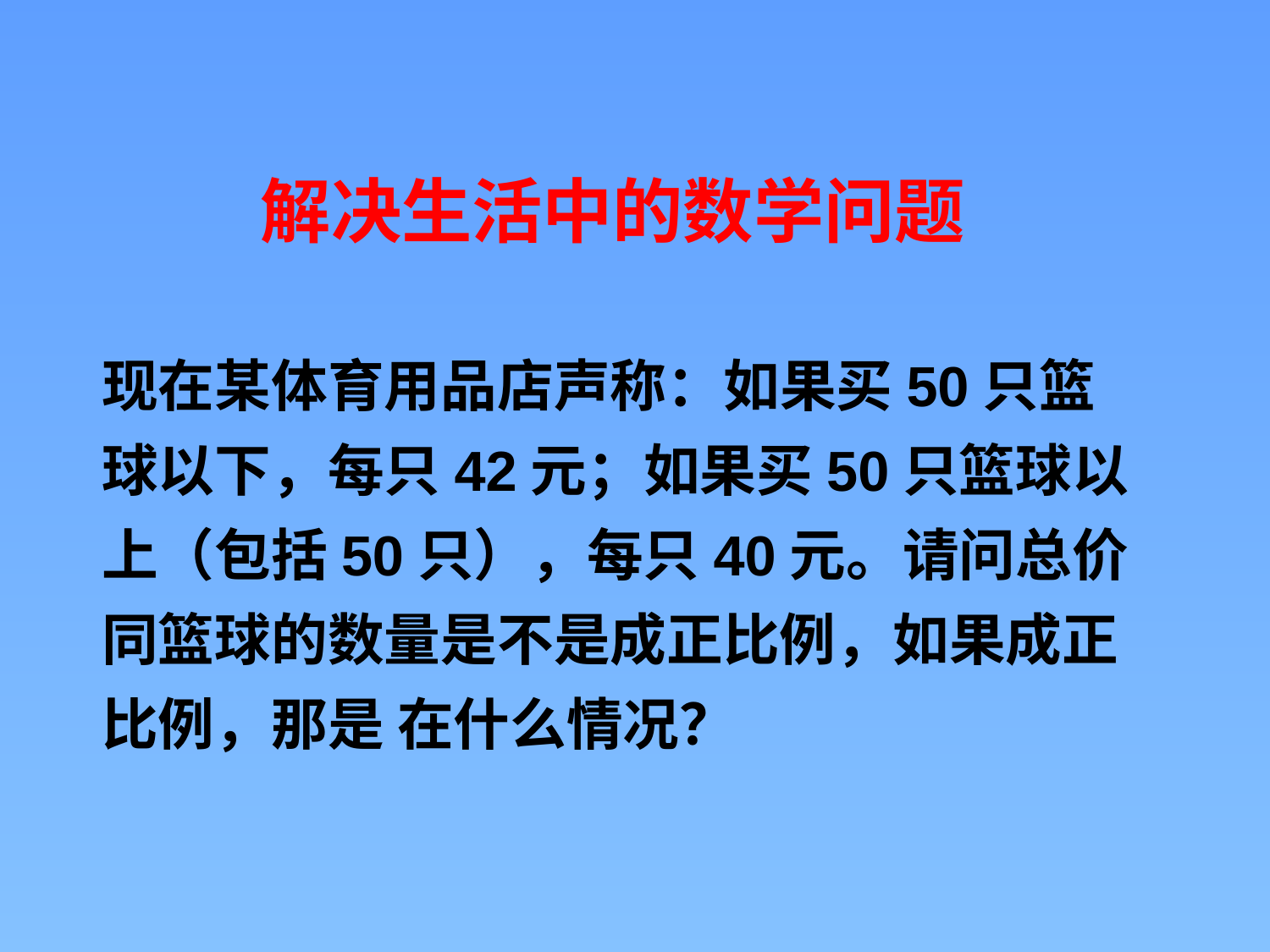

解决生活中的数学问题
现在某体育用品店声称：如果买50只篮球以下，每只42元；如果买50只篮球以上（包括50只），每只40元。请问总价同篮球的数量是不是成正比例，如果成正比例，那是 在什么情况？